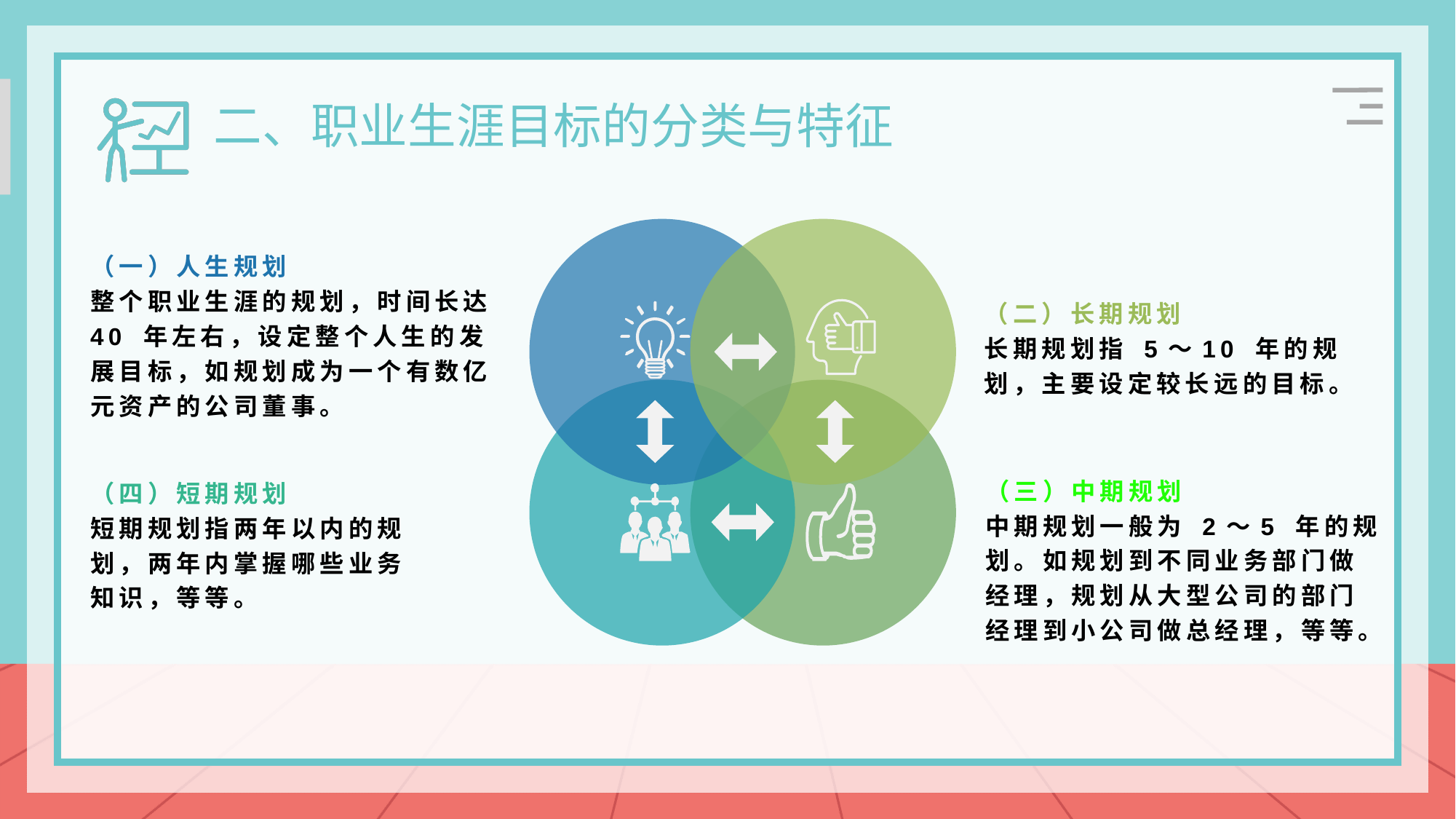

二、职业生涯目标的分类与特征

（一）人生规划
整个职业生涯的规划，时间长达 40 年左右，设定整个人生的发展目标，如规划成为一个有数亿元资产的公司董事。
（二）长期规划
长期规划指 5～10 年的规划，主要设定较长远的目标。

（三）中期规划
中期规划一般为 2～5 年的规划。如规划到不同业务部门做经理，规划从大型公司的部门经理到小公司做总经理，等等。
（四）短期规划
短期规划指两年以内的规划，两年内掌握哪些业务知识，等等。